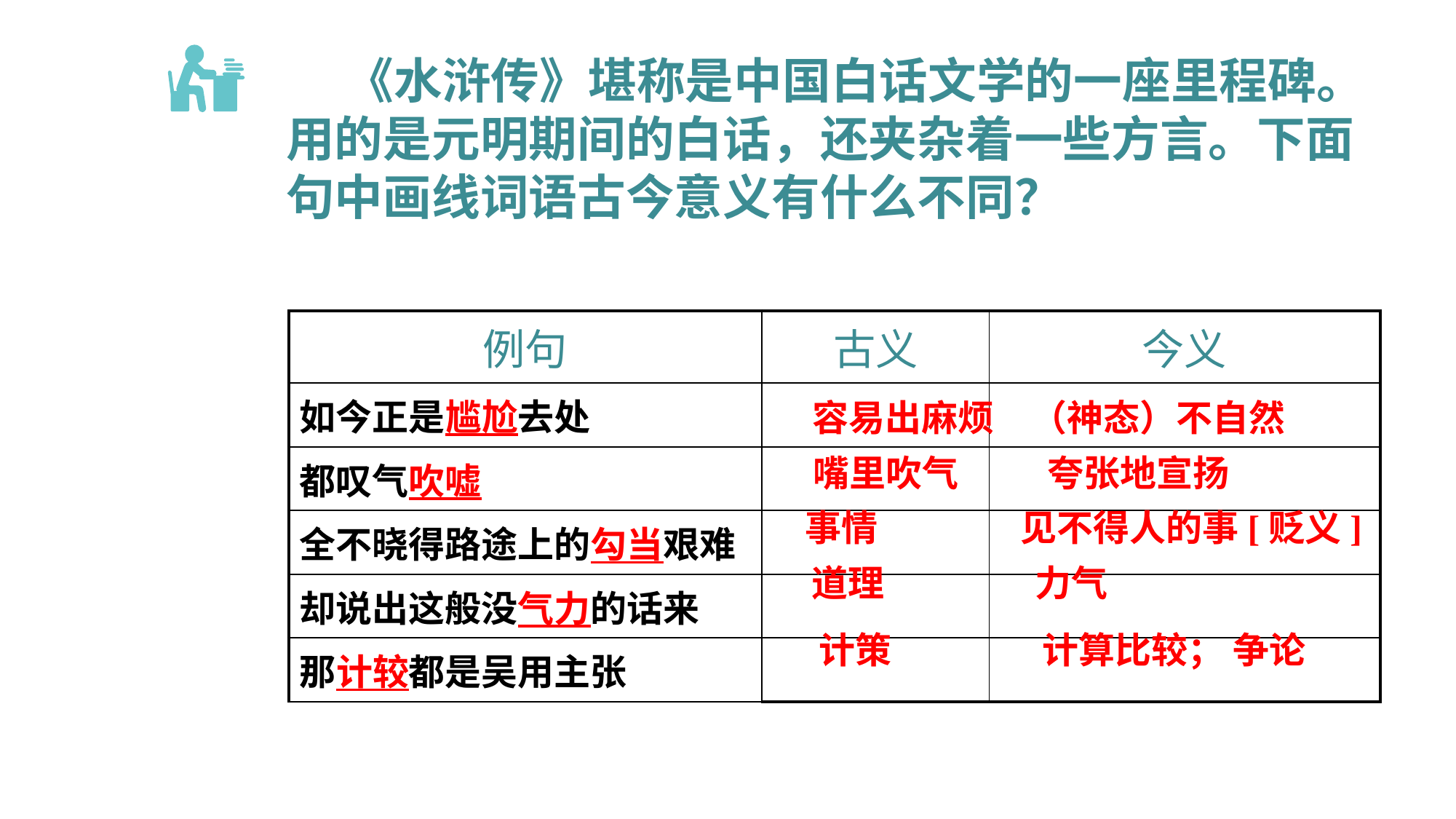

《水浒传》堪称是中国白话文学的一座里程碑。用的是元明期间的白话，还夹杂着一些方言。下面句中画线词语古今意义有什么不同？
| 例句 | 古义 | 今义 |
| --- | --- | --- |
| 如今正是尴尬去处 |  |  |
| 都叹气吹嘘 |  |  |
| 全不晓得路途上的勾当艰难 |  |  |
| 却说出这般没气力的话来 |  |  |
| 那计较都是吴用主张 |  |  |
容易出麻烦	（神态）不自然
嘴里吹气	  夸张地宣扬
事情	             见不得人的事[贬义]
道理	              力气
计策	              计算比较； 争论